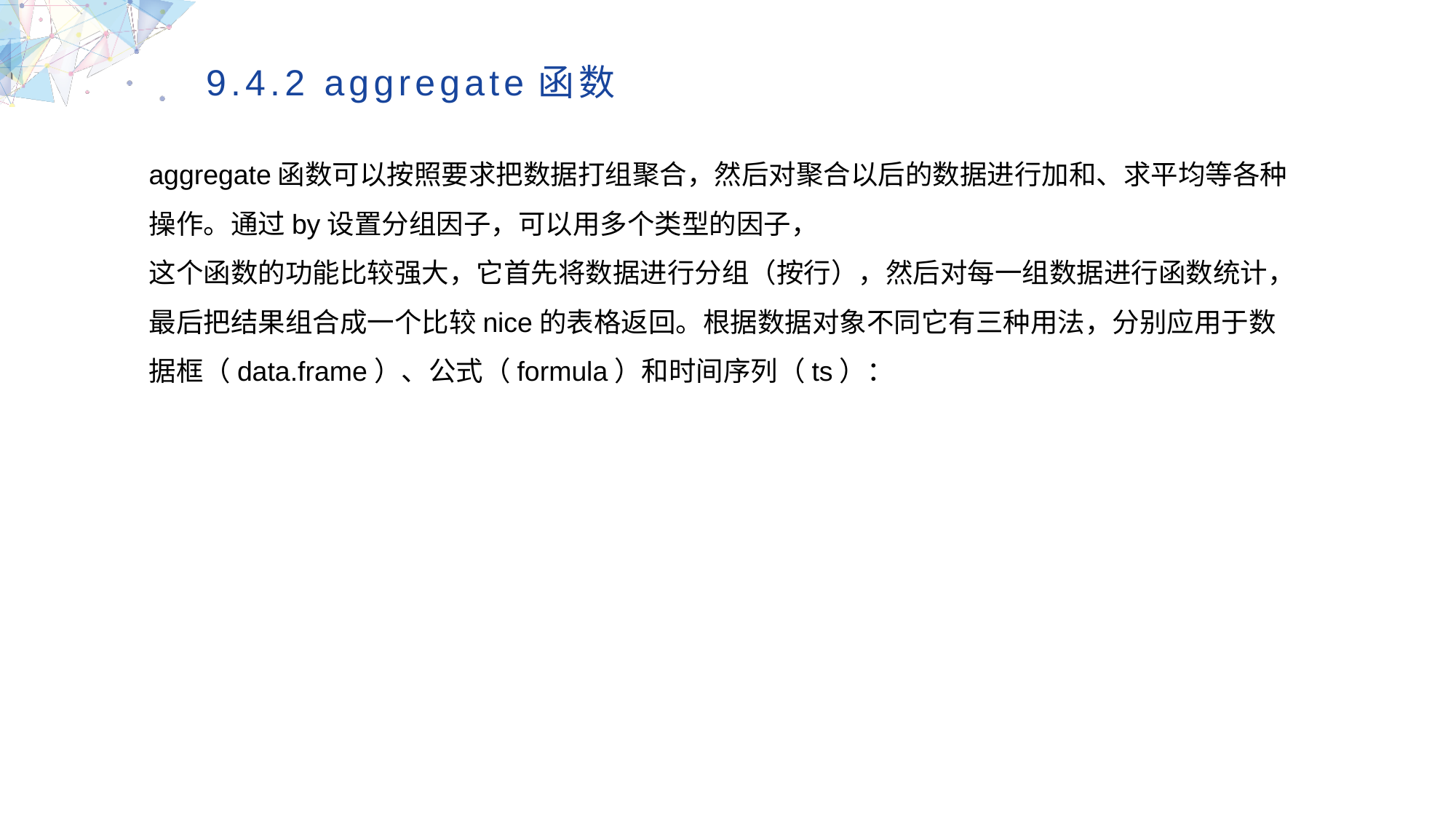

9.4.2 aggregate函数
aggregate函数可以按照要求把数据打组聚合，然后对聚合以后的数据进行加和、求平均等各种操作。通过by设置分组因子，可以用多个类型的因子，
这个函数的功能比较强大，它首先将数据进行分组（按行），然后对每一组数据进行函数统计，最后把结果组合成一个比较nice的表格返回。根据数据对象不同它有三种用法，分别应用于数据框（data.frame）、公式（formula）和时间序列（ts）：
MULTIPURPOSE PRESENTATION TEMPLATE | UNIQUE DESIGN
Welcome Message
Please replace text, click add relevant headline, modify the text content, also can copy your content to this directly. Please replace text, click add relevant headline, modify the text content, also can copy your content to this directly.